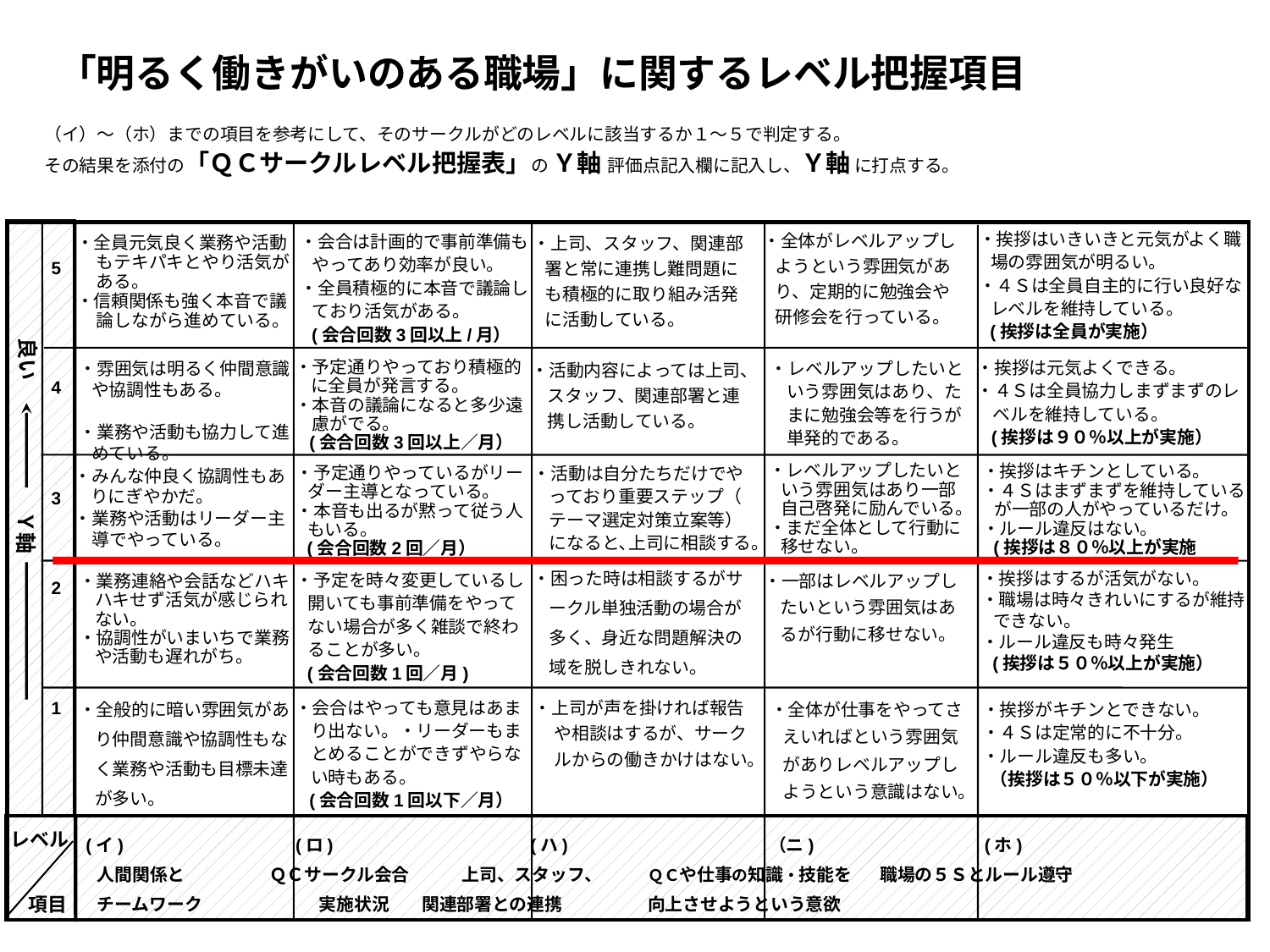

「明るく働きがいのある職場」に関するレベル把握項目
（イ）～（ホ）までの項目を参考にして、そのサークルがどのレベルに該当するか１～５で判定する。
その結果を添付の「ＱＣサークルレベル把握表」の Ｙ軸 評価点記入欄に記入し、Ｙ軸 に打点する。

5

4

  3

2

1
   ・全体がレベルアップし
      ようという雰囲気があ
      り、定期的に勉強会や
      研修会を行っている。
 ・挨拶はいきいきと元気がよく職
    場の雰囲気が明るい。
 ・４Ｓは全員自主的に行い良好な
    レベルを維持している。
    (挨拶は全員が実施）

 ・会合は計画的で事前準備も
    やってあり効率が良い。
 ・全員積極的に本音で議論し
    ており活気がある。
    (会合回数3回以上/月）
  ・上司、スタッフ、関連部
     署と常に連携し難問題に
     も積極的に取り組み活発
     に活動している。

・全員元気良く業務や活動
    もテキパキとやり活気が
    ある。
・信頼関係も強く本音で議
    論しながら進めている。
良い

・挨拶は元気よくできる。
・４Ｓは全員協力しまずまずのレ
   ベルを維持している。
   (挨拶は９０％以上が実施）
・活動内容によっては上司、
   スタッフ、関連部署と連
   携し活動している。
・レベルアップしたいと
   いう雰囲気はあり、た
   まに勉強会等を行うが
   単発的である。
  ・雰囲気は明るく仲間意識
     や協調性もある。
  ・業務や活動も協力して進
     めている。
・予定通りやっており積極的
   に全員が発言する。
・本音の議論になると多少遠
　慮がでる。
   (会合回数3回以上／月）

・活動は自分たちだけでや
   っており重要ステップ（
   テーマ選定対策立案等）
   になると､上司に相談する。

 ・レベルアップしたいと
    いう雰囲気はあり一部
    自己啓発に励んでいる。
 ・まだ全体として行動に
    移せない。
 ・挨拶はキチンとしている。
 ・４Ｓはまずまずを維持している
    が一部の人がやっているだけ。
 ・ルール違反はない。
    (挨拶は８０％以上が実施
 ・予定通りやっているがリー
    ダー主導となっている。
 ・本音も出るが黙って従う人
    もいる。
    (会合回数2回／月）
・みんな仲良く協調性もあ
   りにぎやかだ。
・業務や活動はリーダー主　導でやっている。
Ｙ軸
・困った時は相談するがサ
   ークル単独活動の場合が
   多く、身近な問題解決の
   域を脱しきれない。
・一部はレベルアップし
   たいという雰囲気はあ
   るが行動に移せない。

 ・予定を時々変更しているし
    開いても事前準備をやって
    ない場合が多く雑談で終わ
    ることが多い。
    (会合回数1回／月)
 ・挨拶はするが活気がない。
 ・職場は時々きれいにするが維持
    できない。
 ・ルール違反も時々発生
    (挨拶は５０％以上が実施）

・業務連絡や会話などハキ
   ハキせず活気が感じられ
   ない。
・協調性がいまいちで業務
   や活動も遅れがち。
・全般的に暗い雰囲気があ
   り仲間意識や協調性もな
   く業務や活動も目標未達
   が多い。
 ・全体が仕事をやってさ
    えいればという雰囲気
    がありレベルアップし
    ようという意識はない。

・会合はやっても意見はあま
   り出ない。・リーダーもま
   とめることができずやらな
   い時もある。
   (会合回数1回以下／月）
 ・挨拶がキチンとできない。
 ・４Ｓは定常的に不十分。
 ・ルール違反も多い。
   （挨拶は５０％以下が実施）
・上司が声を掛ければ報告
    や相談はするが、サーク
    ルからの働きかけはない。

               (イ)	                                (ロ)	                            (ハ)	                        （ニ)	                 (ホ)
                    人間関係と                     ＱＣサークル会合             上司、スタッフ、    	ＱＣや仕事の知識・技能を       職場の５Ｓとルール遵守
                    チームワーク	             実施状況 	       関連部署との連携	向上させようという意欲
レベル

項目